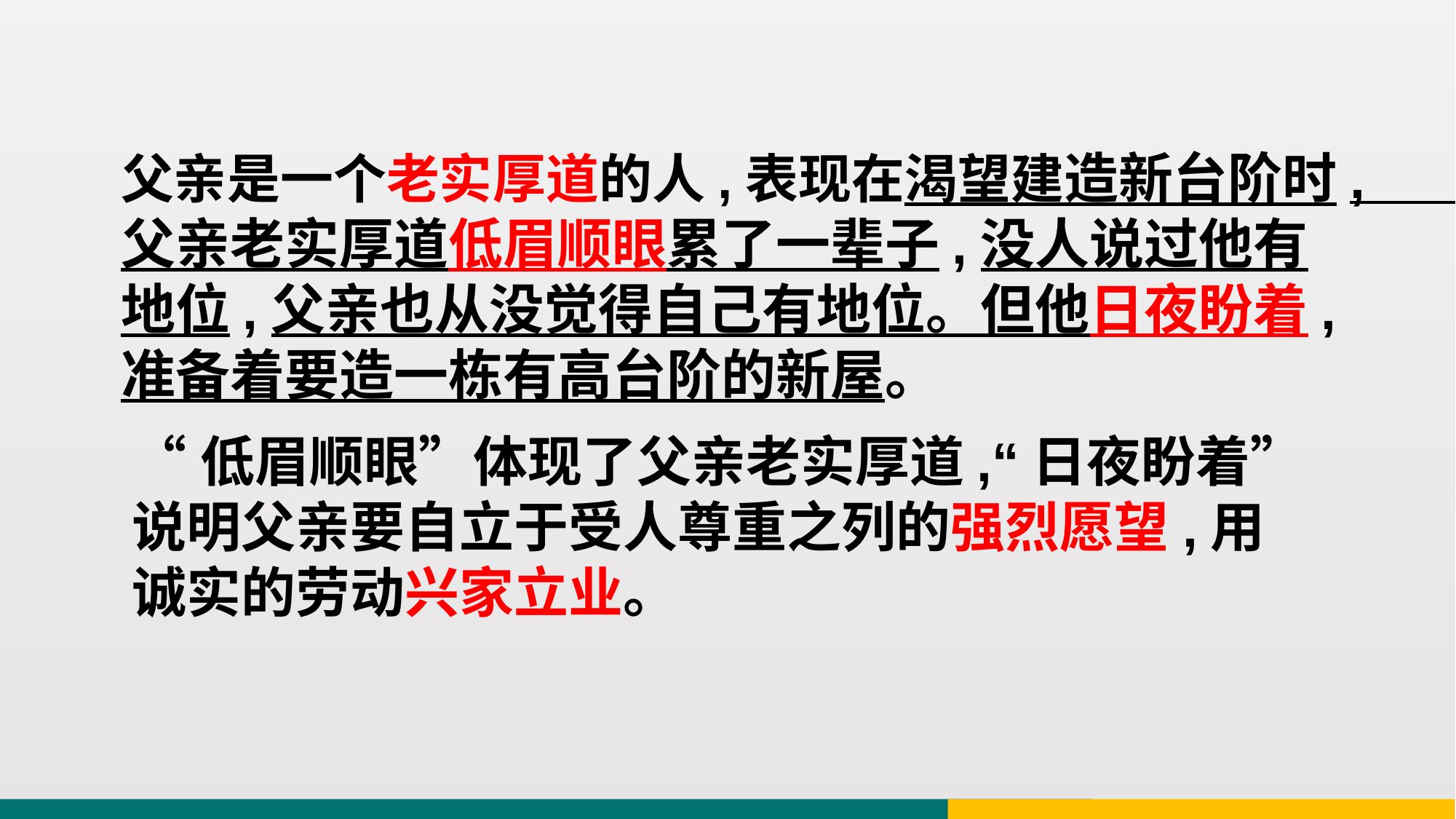

父亲是一个老实厚道的人,表现在渴望建造新台阶时,父亲老实厚道低眉顺眼累了一辈子,没人说过他有地位,父亲也从没觉得自己有地位。但他日夜盼着,准备着要造一栋有高台阶的新屋。
“低眉顺眼”体现了父亲老实厚道,“日夜盼着”说明父亲要自立于受人尊重之列的强烈愿望,用诚实的劳动兴家立业。